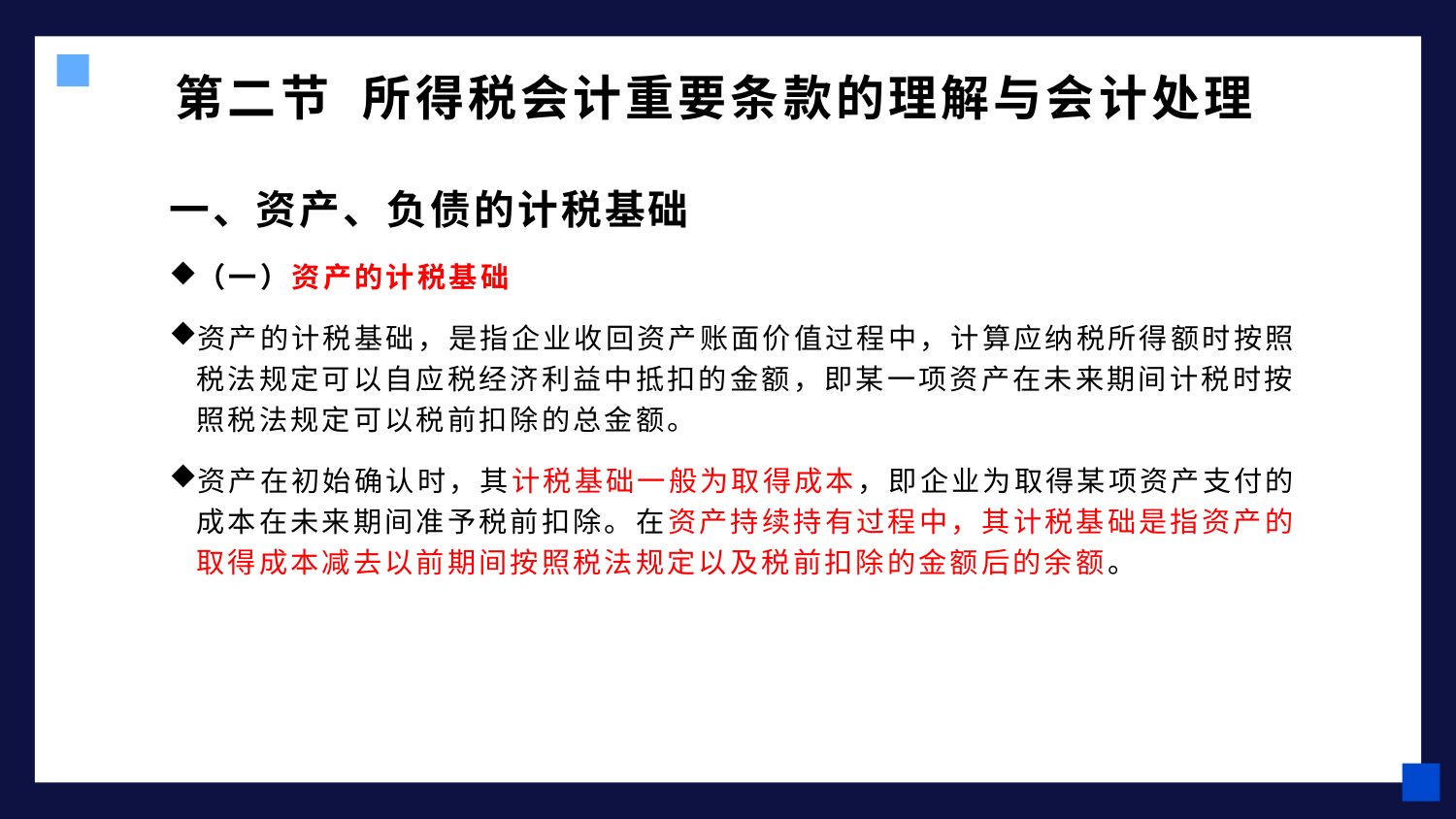

# 第二节  所得税会计重要条款的理解与会计处理
一、资产、负债的计税基础
（一）资产的计税基础
资产的计税基础，是指企业收回资产账面价值过程中，计算应纳税所得额时按照税法规定可以自应税经济利益中抵扣的金额，即某一项资产在未来期间计税时按照税法规定可以税前扣除的总金额。
资产在初始确认时，其计税基础一般为取得成本，即企业为取得某项资产支付的成本在未来期间准予税前扣除。在资产持续持有过程中，其计税基础是指资产的取得成本减去以前期间按照税法规定以及税前扣除的金额后的余额。